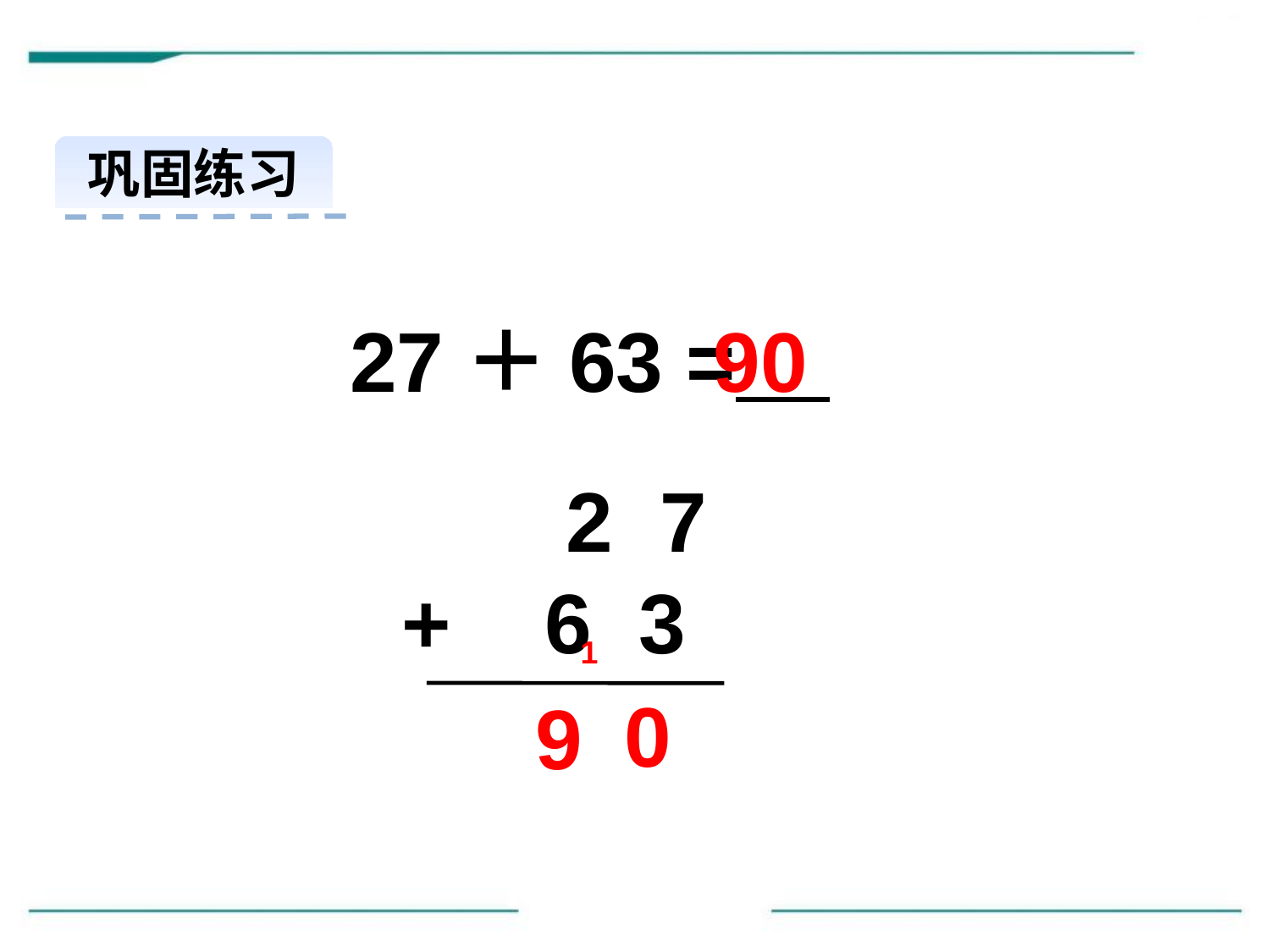

巩固练习

27＋63 =
90
       2  7
+    6  3

1
0
9